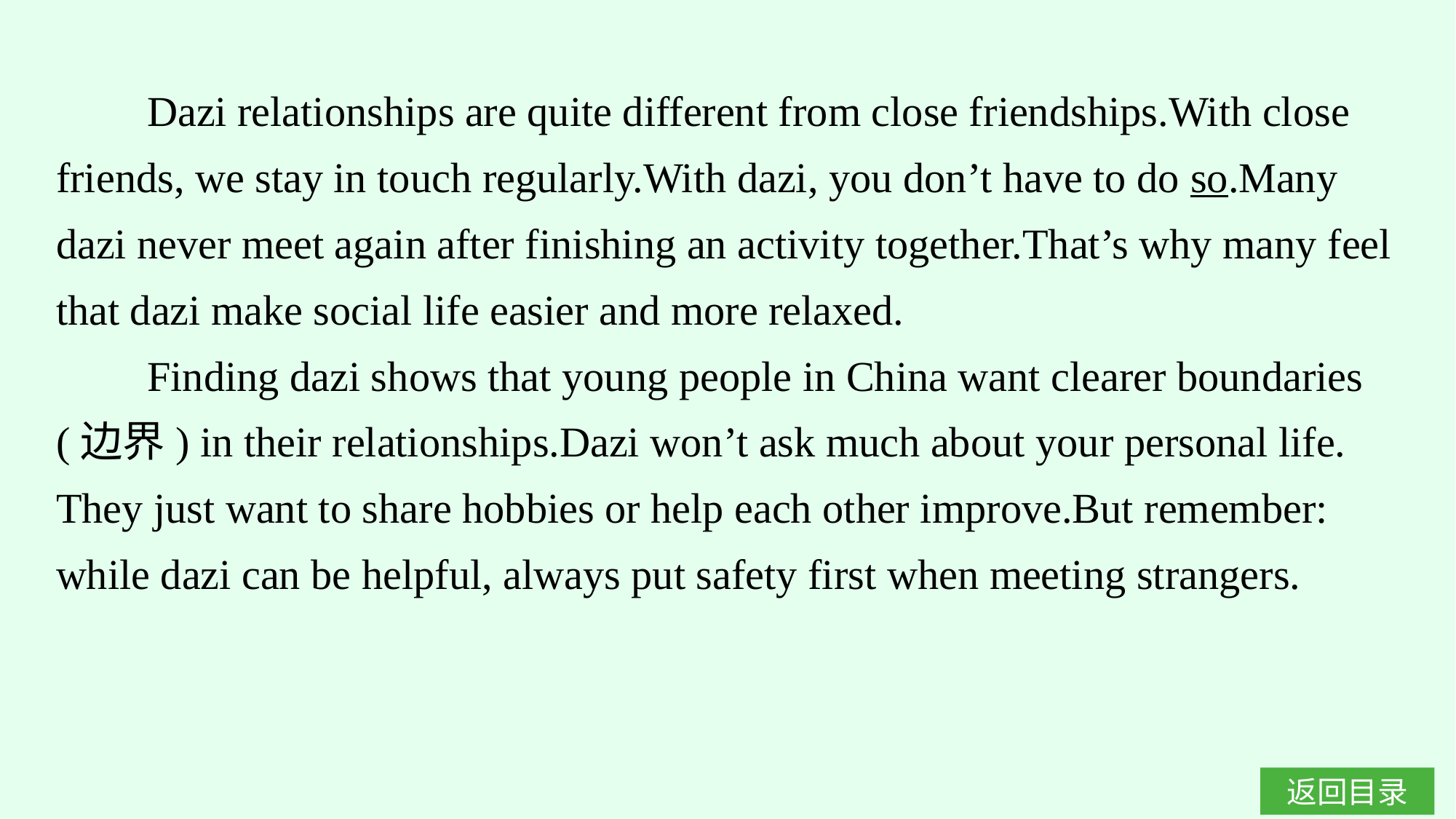

Dazi relationships are quite different from close friendships.With close friends, we stay in touch regularly.With dazi, you don’t have to do so.Many dazi never meet again after finishing an activity together.That’s why many feel that dazi make social life easier and more relaxed.
Finding dazi shows that young people in China want clearer boundaries (边界) in their relationships.Dazi won’t ask much about your personal life. They just want to share hobbies or help each other improve.But remember: while dazi can be helpful, always put safety first when meeting strangers.